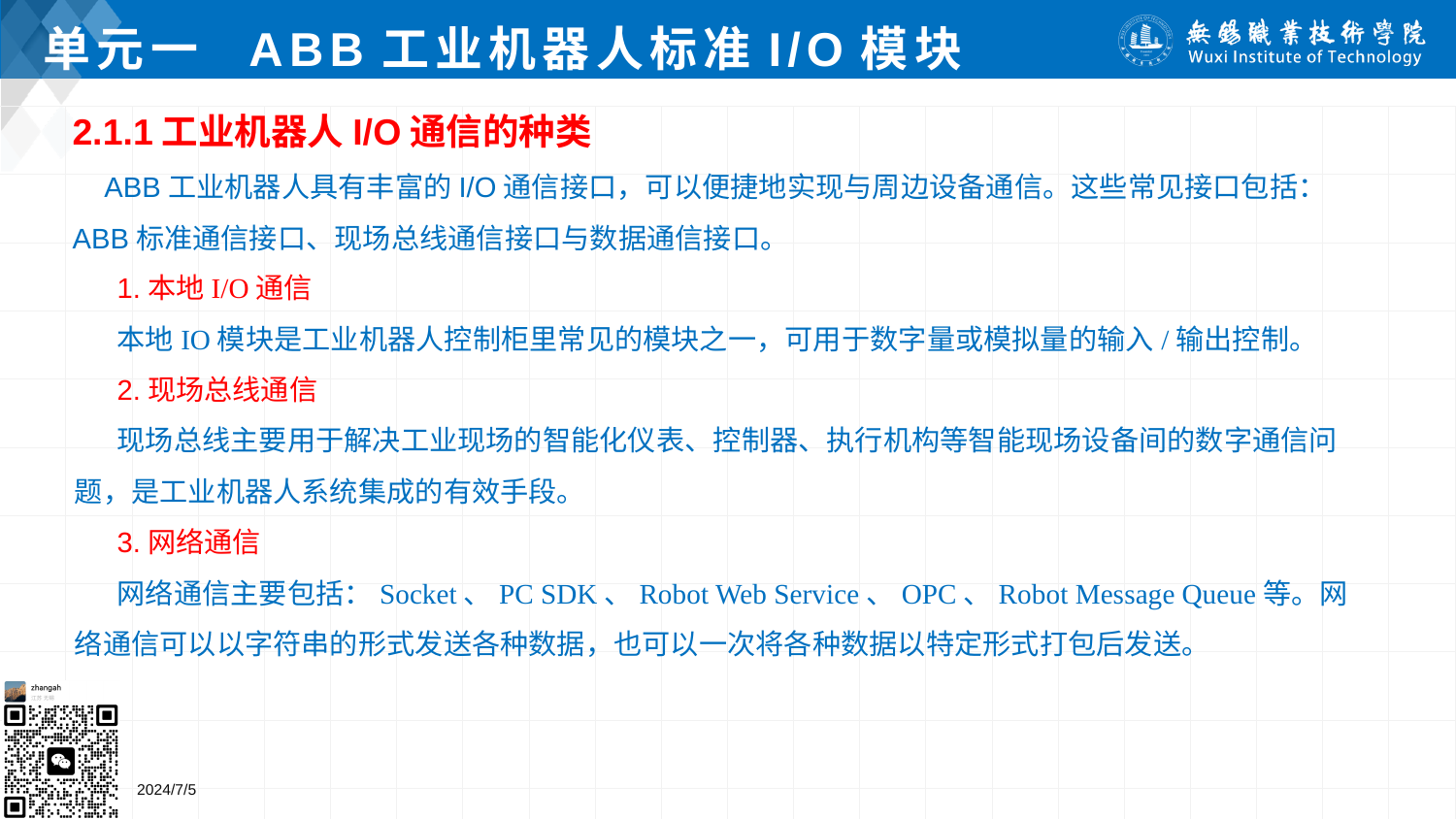

# 单元一  ABB工业机器人标准I/O模块
2.1.1工业机器人I/O通信的种类
    ABB工业机器人具有丰富的I/O通信接口，可以便捷地实现与周边设备通信。这些常见接口包括：
ABB标准通信接口、现场总线通信接口与数据通信接口。
1.本地I/O通信
本地IO模块是工业机器人控制柜里常见的模块之一，可用于数字量或模拟量的输入/输出控制。
2.现场总线通信
现场总线主要用于解决工业现场的智能化仪表、控制器、执行机构等智能现场设备间的数字通信问题，是工业机器人系统集成的有效手段。
3.网络通信
网络通信主要包括：Socket、PC SDK、Robot Web Service、OPC、Robot Message Queue等。网络通信可以以字符串的形式发送各种数据，也可以一次将各种数据以特定形式打包后发送。
2024/7/5